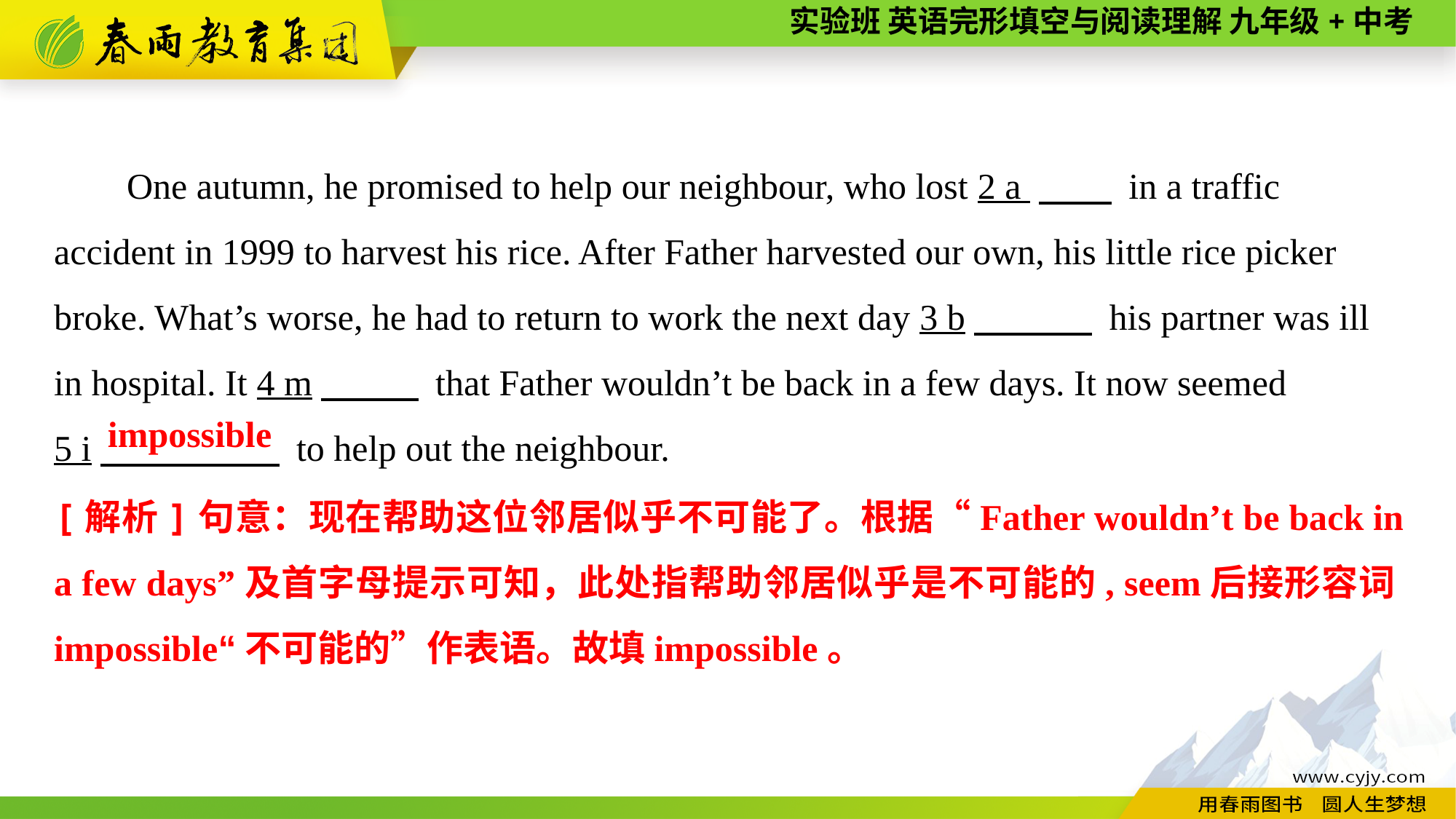

One autumn, he promised to help our neighbour, who lost 2 a 　　 in a traffic accident in 1999 to harvest his rice. After Father harvested our own, his little rice picker broke. What’s worse, he had to return to work the next day 3 b　           his partner was ill in hospital. It 4 m　   　 that Father wouldn’t be back in a few days. It now seemed
5 i　             　 to help out the neighbour.
impossible
[解析]句意：现在帮助这位邻居似乎不可能了。根据“Father wouldn’t be back in a few days”及首字母提示可知，此处指帮助邻居似乎是不可能的, seem后接形容词impossible“不可能的”作表语。故填impossible。